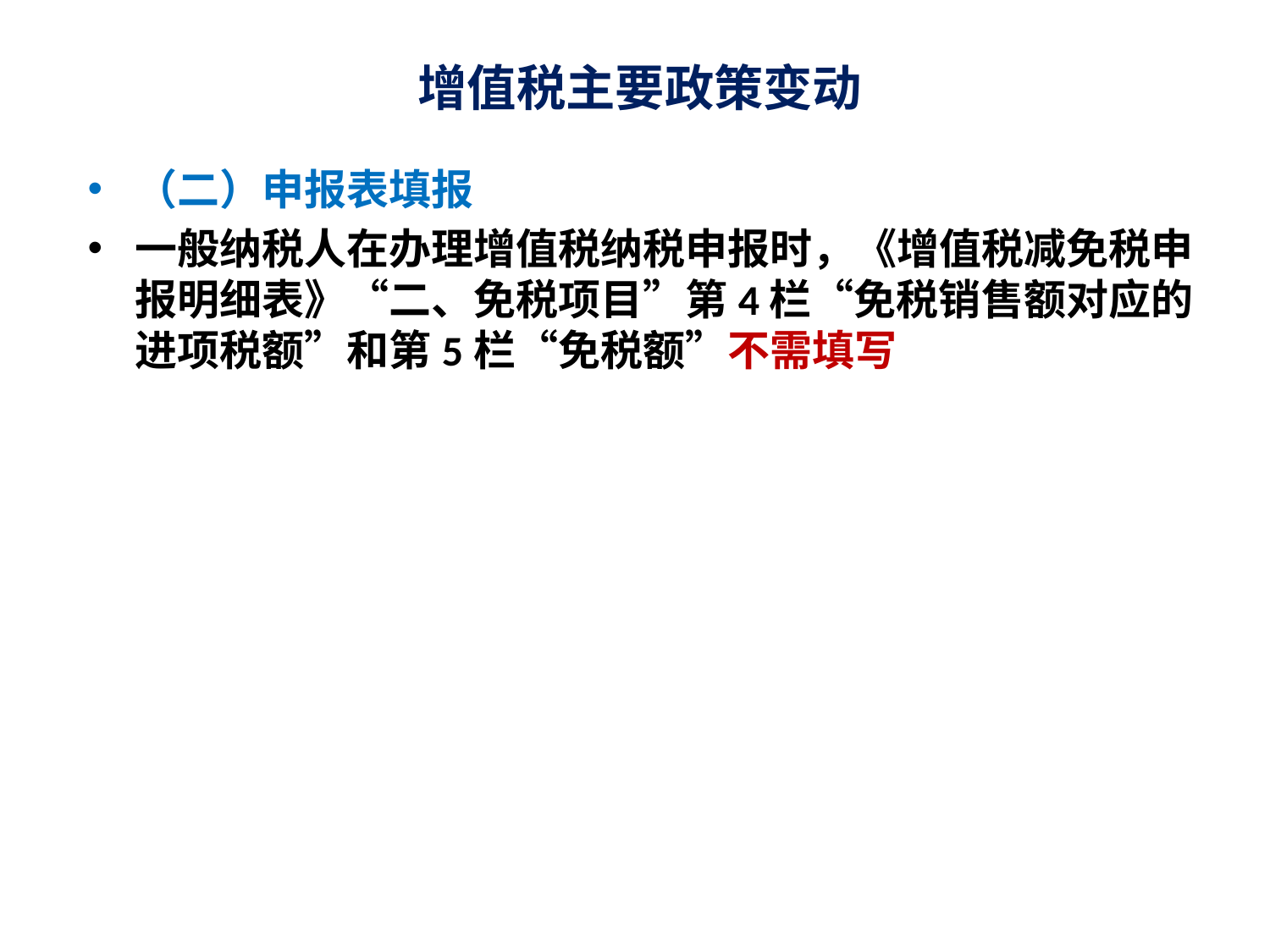

# 增值税主要政策变动
（二）申报表填报
一般纳税人在办理增值税纳税申报时，《增值税减免税申报明细表》“二、免税项目”第4栏“免税销售额对应的进项税额”和第5栏“免税额”不需填写